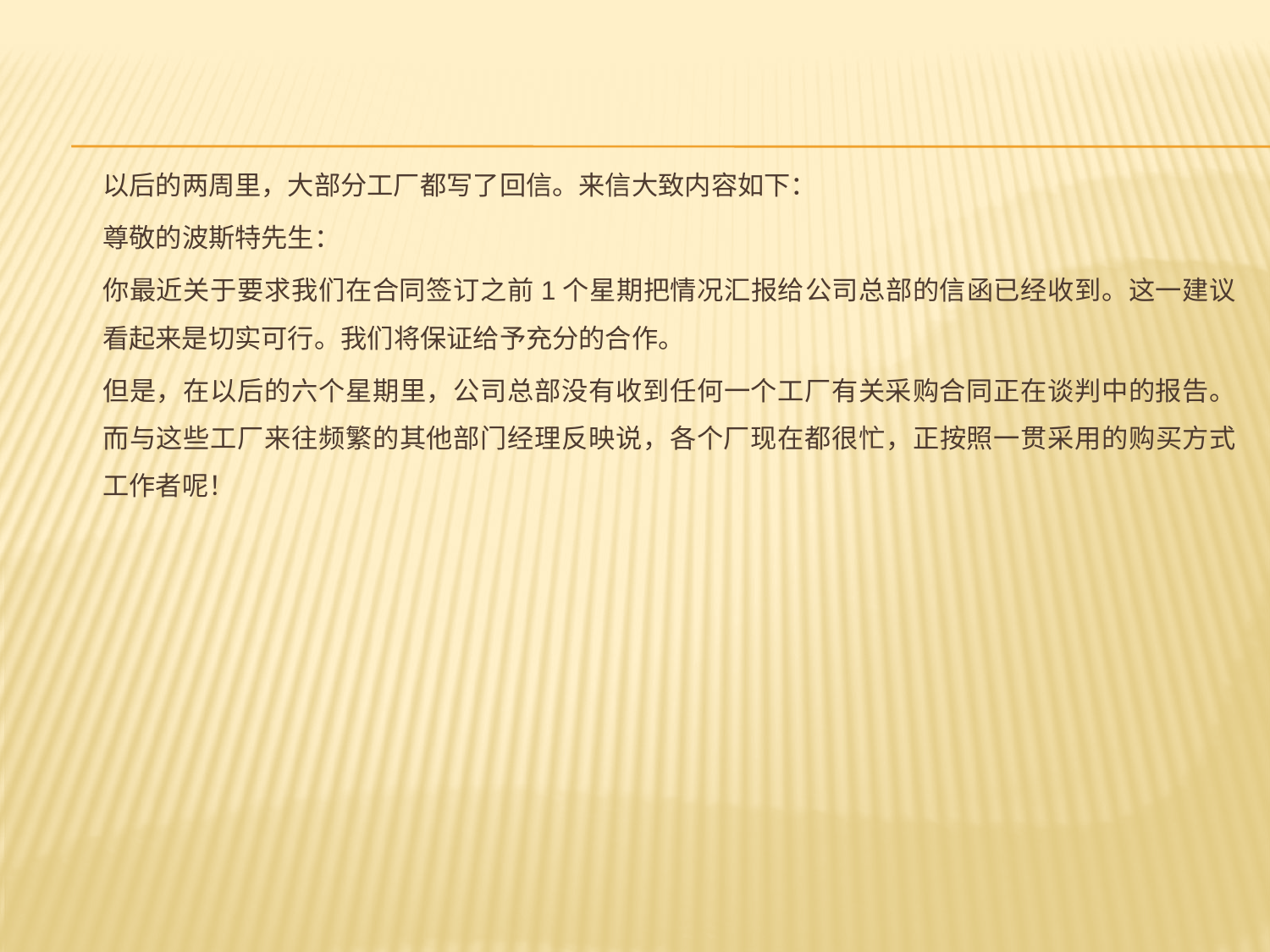

以后的两周里，大部分工厂都写了回信。来信大致内容如下：
尊敬的波斯特先生：
你最近关于要求我们在合同签订之前1个星期把情况汇报给公司总部的信函已经收到。这一建议看起来是切实可行。我们将保证给予充分的合作。
但是，在以后的六个星期里，公司总部没有收到任何一个工厂有关采购合同正在谈判中的报告。而与这些工厂来往频繁的其他部门经理反映说，各个厂现在都很忙，正按照一贯采用的购买方式工作者呢！